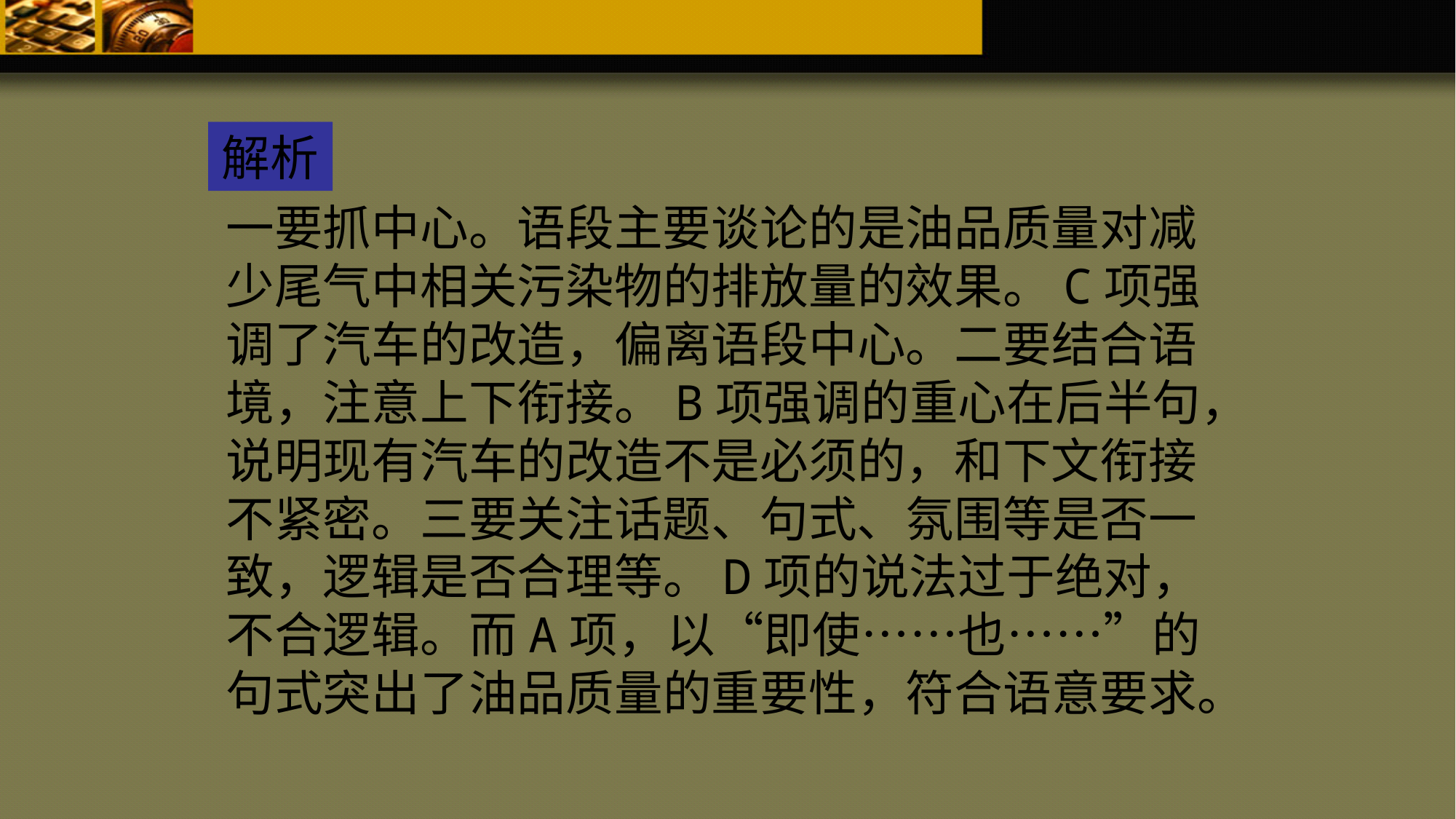

解析
一要抓中心。语段主要谈论的是油品质量对减少尾气中相关污染物的排放量的效果。C项强调了汽车的改造，偏离语段中心。二要结合语境，注意上下衔接。B项强调的重心在后半句，说明现有汽车的改造不是必须的，和下文衔接不紧密。三要关注话题、句式、氛围等是否一致，逻辑是否合理等。D项的说法过于绝对，不合逻辑。而A项，以“即使……也……”的句式突出了油品质量的重要性，符合语意要求。